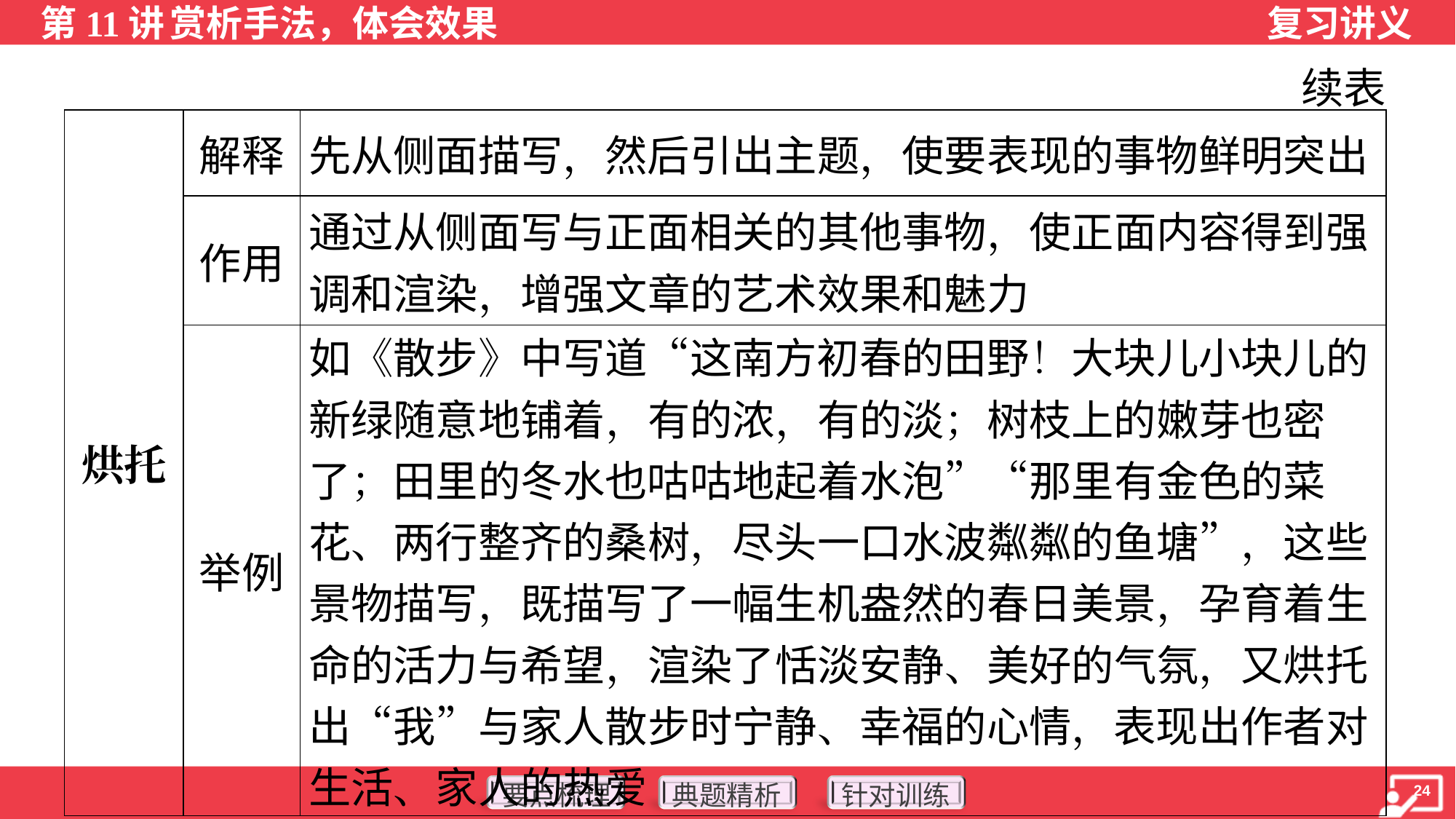

续表
| 烘托 | 解释 | 先从侧面描写，然后引出主题，使要表现的事物鲜明突出 |
| --- | --- | --- |
|  | 作用 | 通过从侧面写与正面相关的其他事物，使正面内容得到强 调和渲染，增强文章的艺术效果和魅力 |
|  | 举例 | 如《散步》中写道“这南方初春的田野！大块儿小块儿的 新绿随意地铺着，有的浓，有的淡；树枝上的嫩芽也密了；田里的冬水也咕咕地起着水泡”“那里有金色的菜花、两行整齐的桑树，尽头一口水波粼粼的鱼塘”，这些景物描写，既描写了一幅生机盎然的春日美景，孕育着生命的活力与希望，渲染了恬淡安静、美好的气氛，又烘托出“我”与家人散步时宁静、幸福的心情，表现出作者对生活、家人的热爱 |